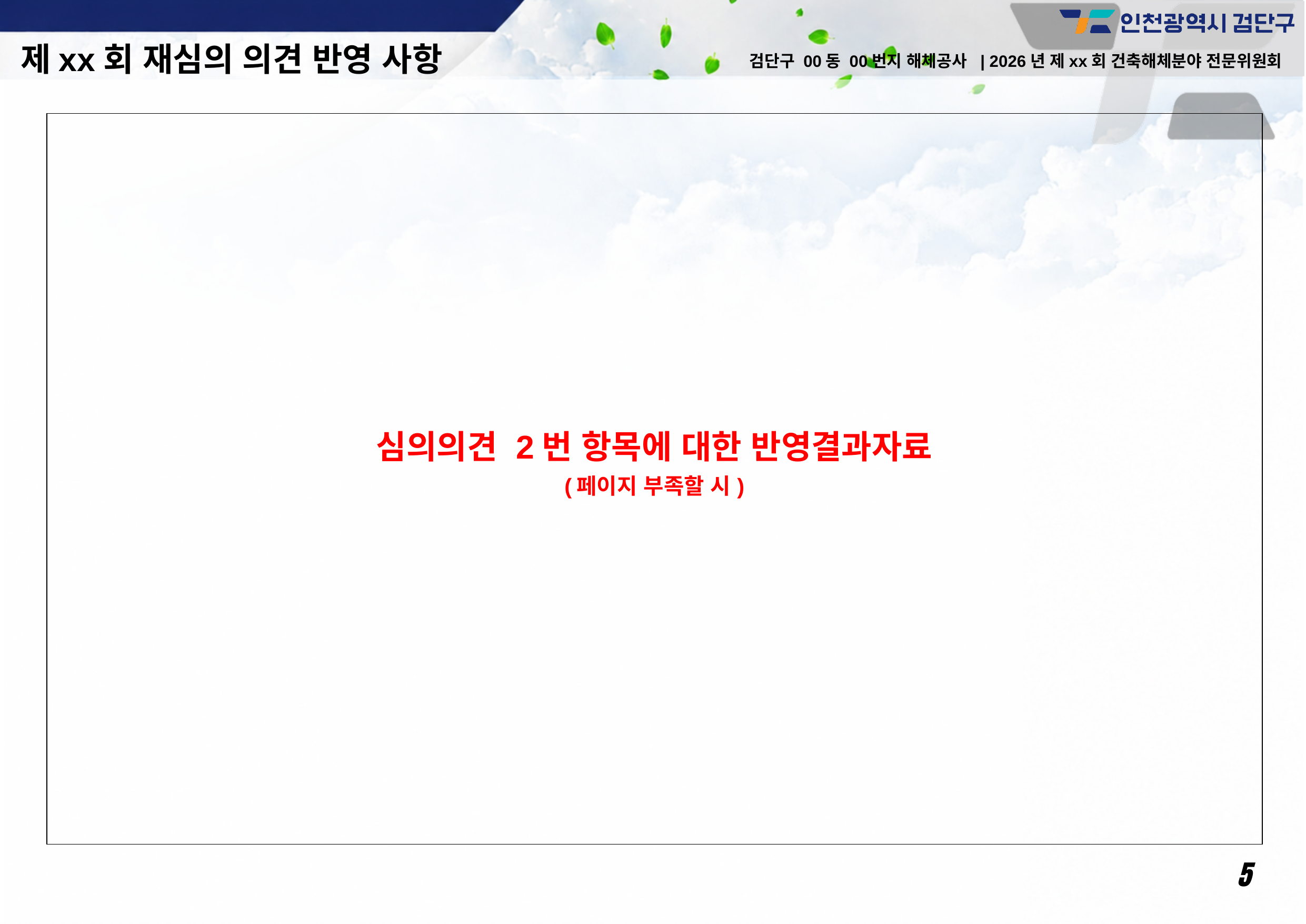

제xx회 재심의 의견 반영 사항
검단구 00동 00번지 해체공사  | 2026년 제xx회 건축해체분야 전문위원회
| 심의의견 2번 항목에 대한 반영결과자료 (페이지 부족할 시) |
| --- |
5